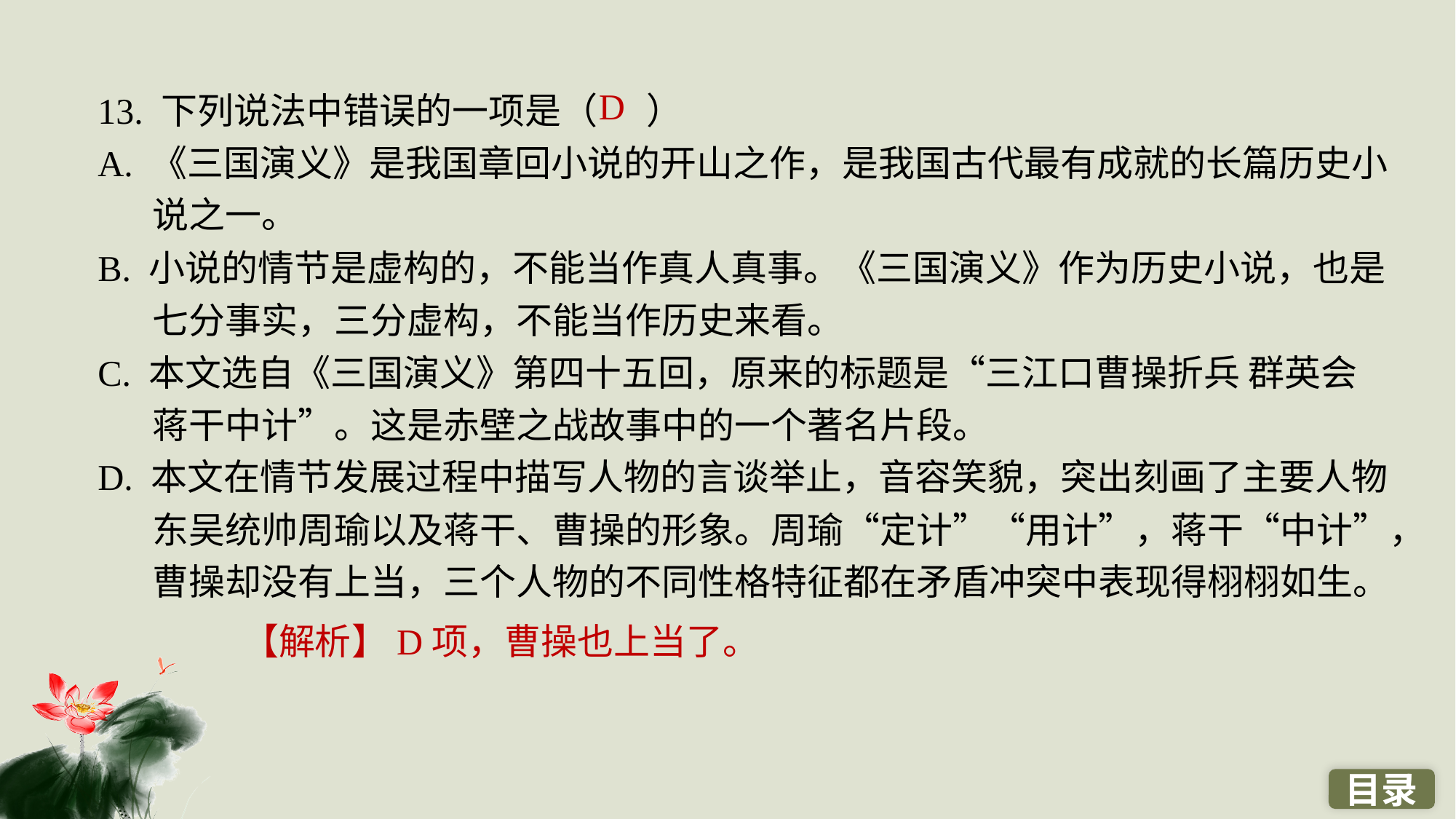

13. 下列说法中错误的一项是（      ）
A. 《三国演义》是我国章回小说的开山之作，是我国古代最有成就的长篇历史小说之一。
B. 小说的情节是虚构的，不能当作真人真事。《三国演义》作为历史小说，也是七分事实，三分虚构，不能当作历史来看。
C. 本文选自《三国演义》第四十五回，原来的标题是“三江口曹操折兵 群英会蒋干中计”。这是赤壁之战故事中的一个著名片段。
D. 本文在情节发展过程中描写人物的言谈举止，音容笑貌，突出刻画了主要人物东吴统帅周瑜以及蒋干、曹操的形象。周瑜“定计”“用计”，蒋干“中计”，曹操却没有上当，三个人物的不同性格特征都在矛盾冲突中表现得栩栩如生。
D
【解析】D项，曹操也上当了。